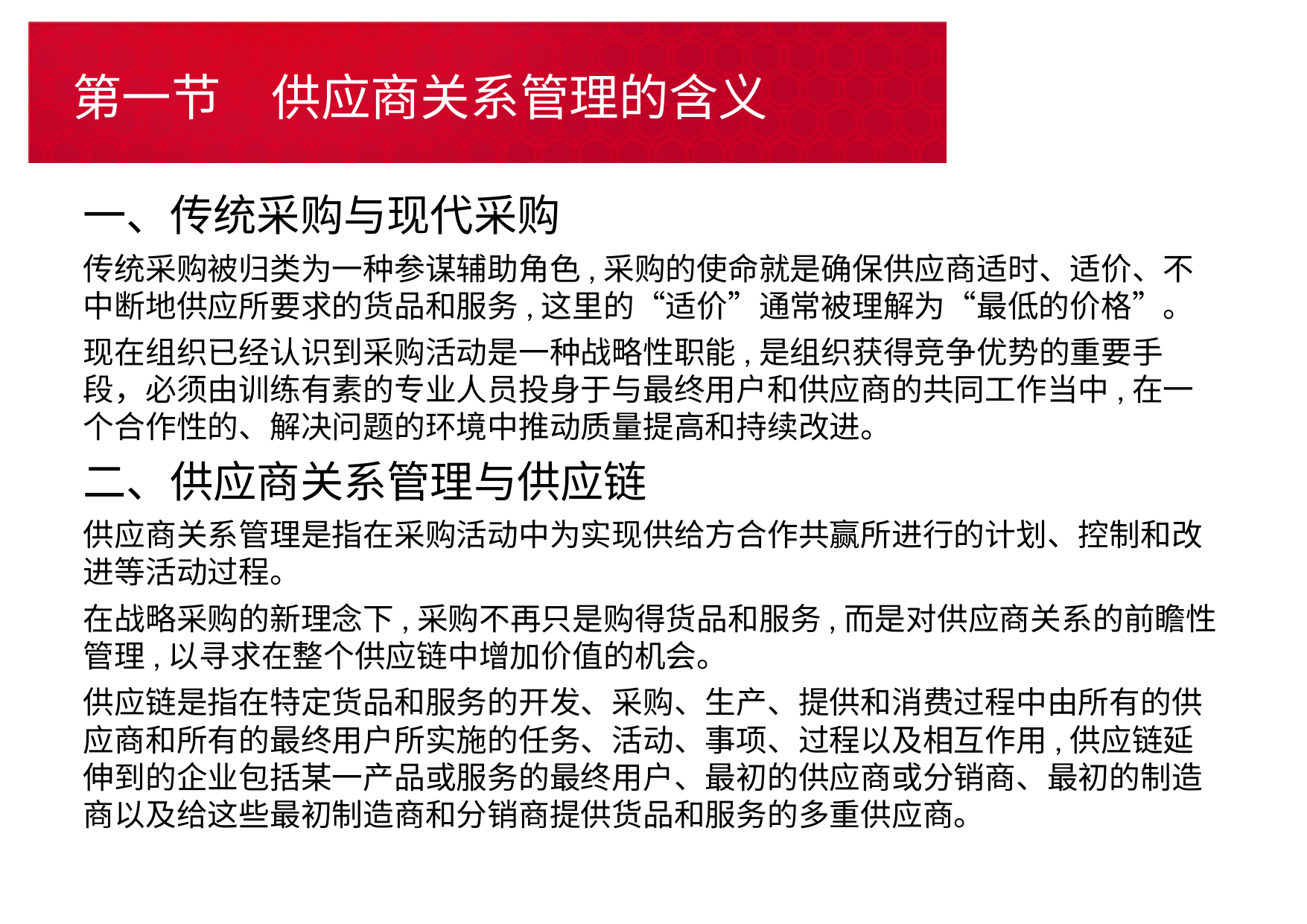

# 第一节　供应商关系管理的含义
一、传统采购与现代采购
传统采购被归类为一种参谋辅助角色,采购的使命就是确保供应商适时、适价、不中断地供应所要求的货品和服务,这里的“适价”通常被理解为“最低的价格”。
现在组织已经认识到采购活动是一种战略性职能,是组织获得竞争优势的重要手段，必须由训练有素的专业人员投身于与最终用户和供应商的共同工作当中,在一个合作性的、解决问题的环境中推动质量提高和持续改进。
二、供应商关系管理与供应链
供应商关系管理是指在采购活动中为实现供给方合作共赢所进行的计划、控制和改进等活动过程。
在战略采购的新理念下,采购不再只是购得货品和服务,而是对供应商关系的前瞻性管理,以寻求在整个供应链中增加价值的机会。
供应链是指在特定货品和服务的开发、采购、生产、提供和消费过程中由所有的供应商和所有的最终用户所实施的任务、活动、事项、过程以及相互作用,供应链延伸到的企业包括某一产品或服务的最终用户、最初的供应商或分销商、最初的制造商以及给这些最初制造商和分销商提供货品和服务的多重供应商。